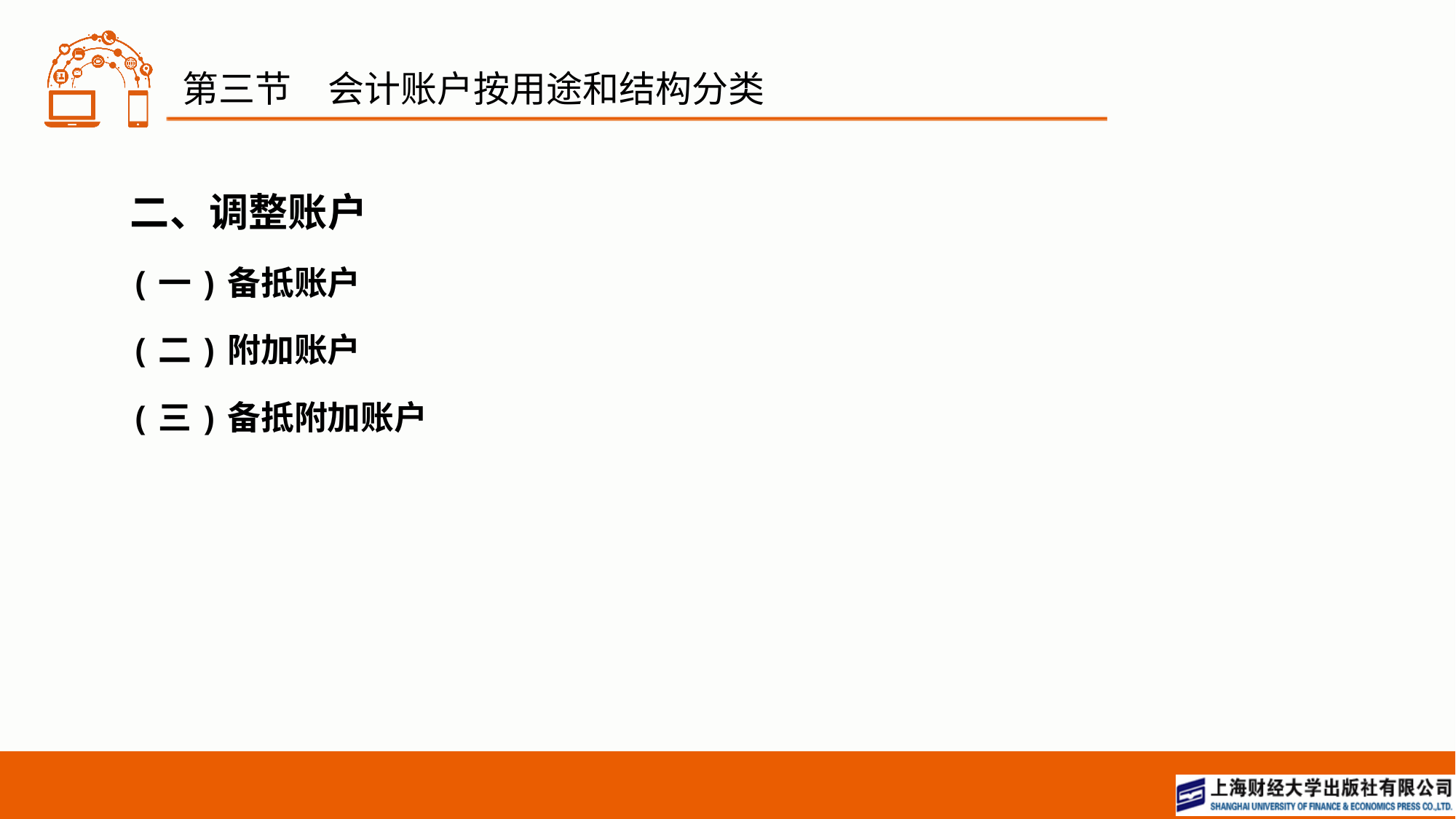

# 第三节　会计账户按用途和结构分类
二、调整账户
(一)备抵账户
(二)附加账户
(三)备抵附加账户